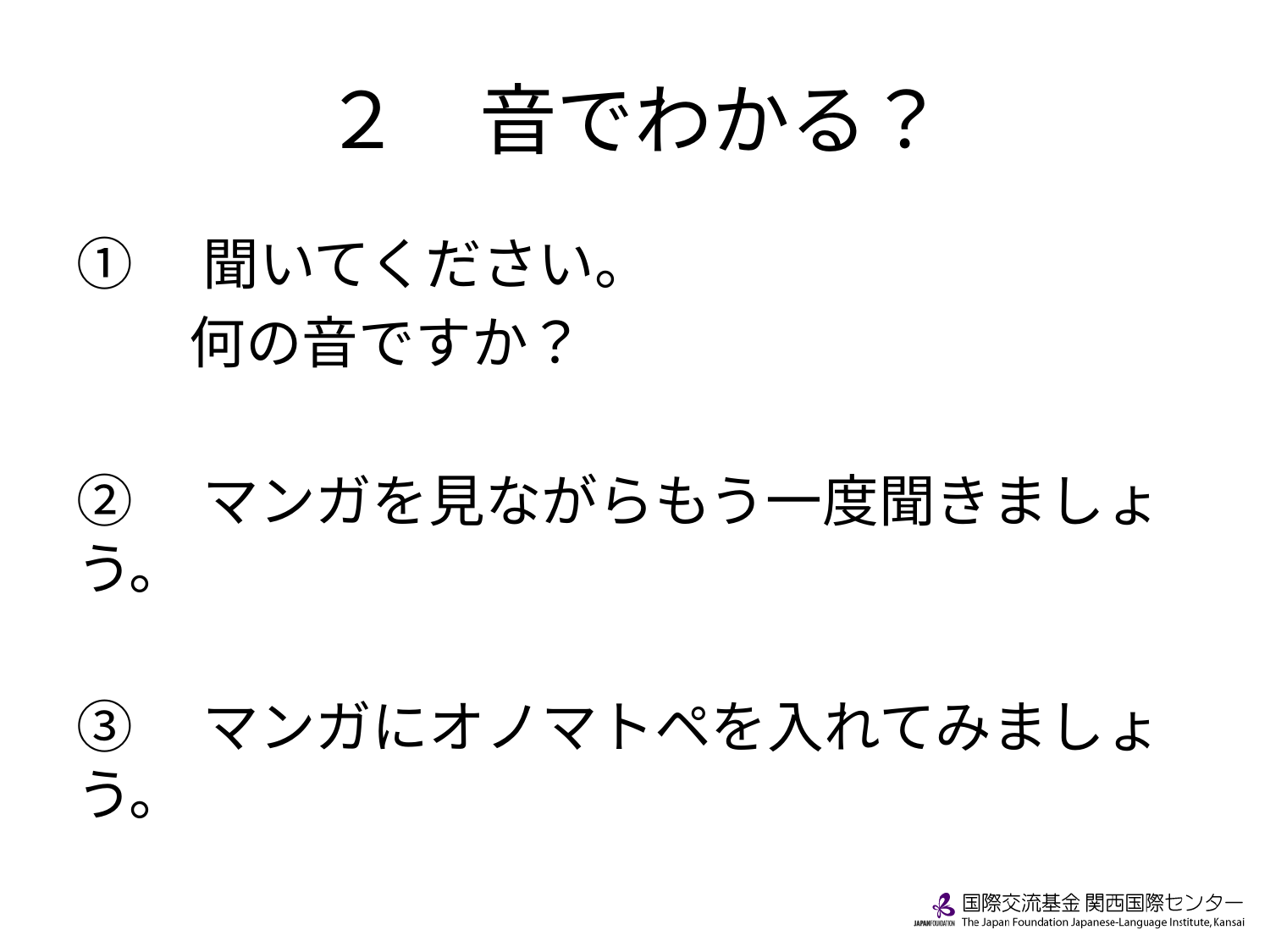

# ２　音でわかる？
①　聞いてください。
　　何の音ですか？

②　マンガを見ながらもう一度聞きましょう。

③　マンガにオノマトペを入れてみましょう。